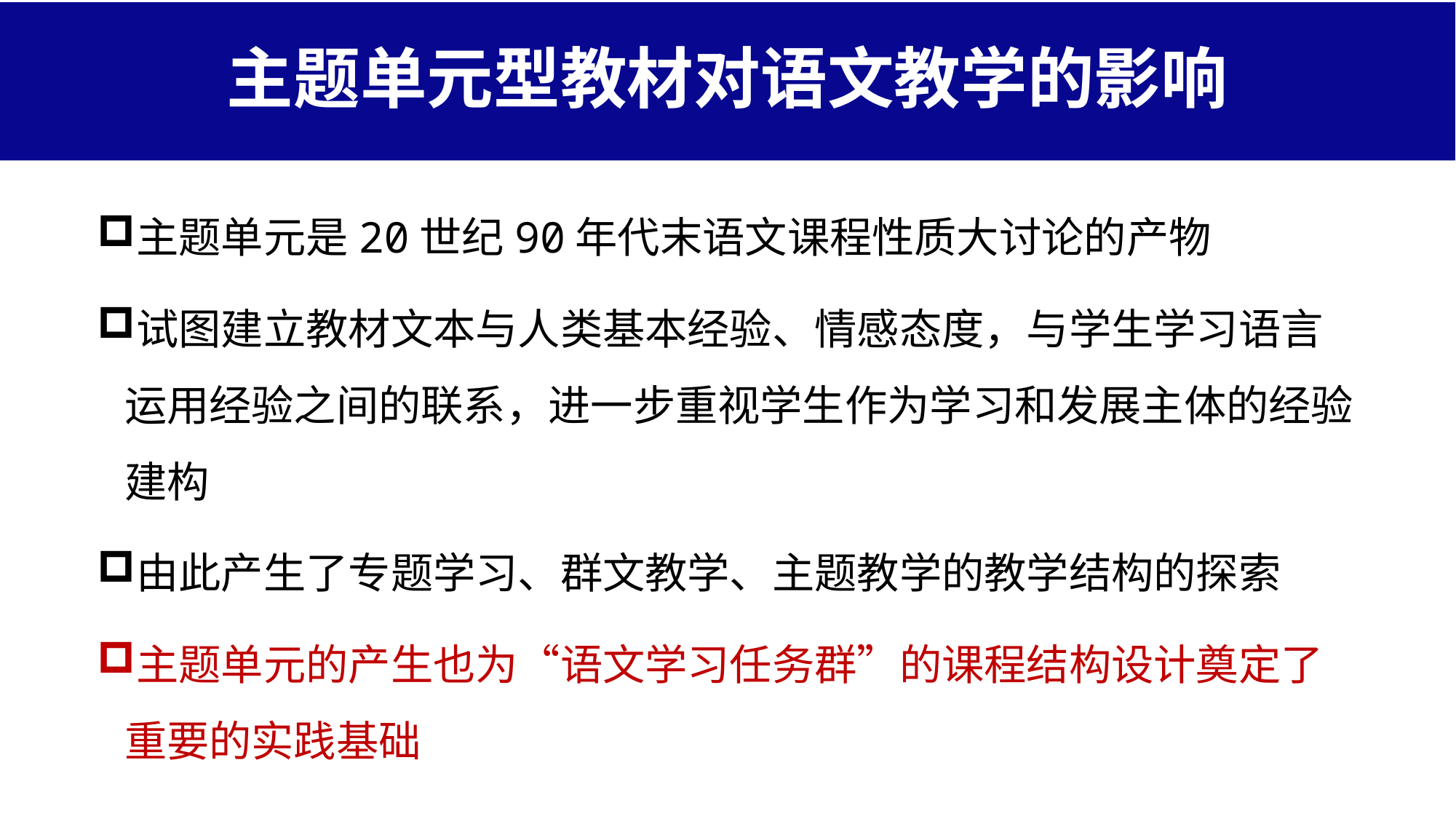

# 主题单元型教材对语文教学的影响
主题单元是20世纪90年代末语文课程性质大讨论的产物
试图建立教材文本与人类基本经验、情感态度，与学生学习语言运用经验之间的联系，进一步重视学生作为学习和发展主体的经验建构
由此产生了专题学习、群文教学、主题教学的教学结构的探索
主题单元的产生也为“语文学习任务群”的课程结构设计奠定了重要的实践基础